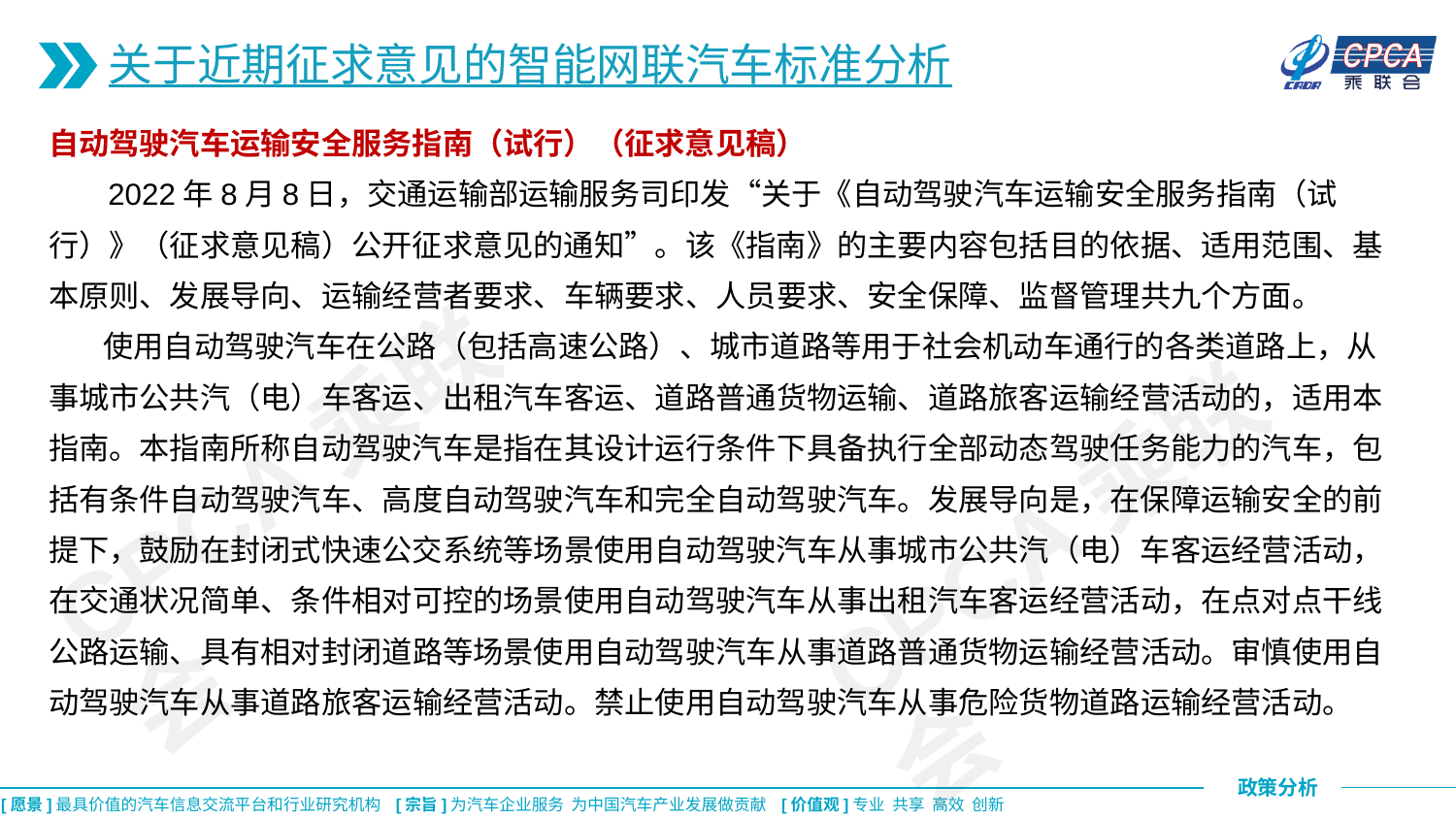

关于近期征求意见的智能网联汽车标准分析
自动驾驶汽车运输安全服务指南（试行）（征求意见稿）
       2022年8月8日，交通运输部运输服务司印发“关于《自动驾驶汽车运输安全服务指南（试行）》（征求意见稿）公开征求意见的通知”。该《指南》的主要内容包括目的依据、适用范围、基本原则、发展导向、运输经营者要求、车辆要求、人员要求、安全保障、监督管理共九个方面。
       使用自动驾驶汽车在公路（包括高速公路）、城市道路等用于社会机动车通行的各类道路上，从事城市公共汽（电）车客运、出租汽车客运、道路普通货物运输、道路旅客运输经营活动的，适用本指南。本指南所称自动驾驶汽车是指在其设计运行条件下具备执行全部动态驾驶任务能力的汽车，包括有条件自动驾驶汽车、高度自动驾驶汽车和完全自动驾驶汽车。发展导向是，在保障运输安全的前提下，鼓励在封闭式快速公交系统等场景使用自动驾驶汽车从事城市公共汽（电）车客运经营活动，在交通状况简单、条件相对可控的场景使用自动驾驶汽车从事出租汽车客运经营活动，在点对点干线公路运输、具有相对封闭道路等场景使用自动驾驶汽车从事道路普通货物运输经营活动。审慎使用自动驾驶汽车从事道路旅客运输经营活动。禁止使用自动驾驶汽车从事危险货物道路运输经营活动。
CPCA乘联会
CPCA乘联会